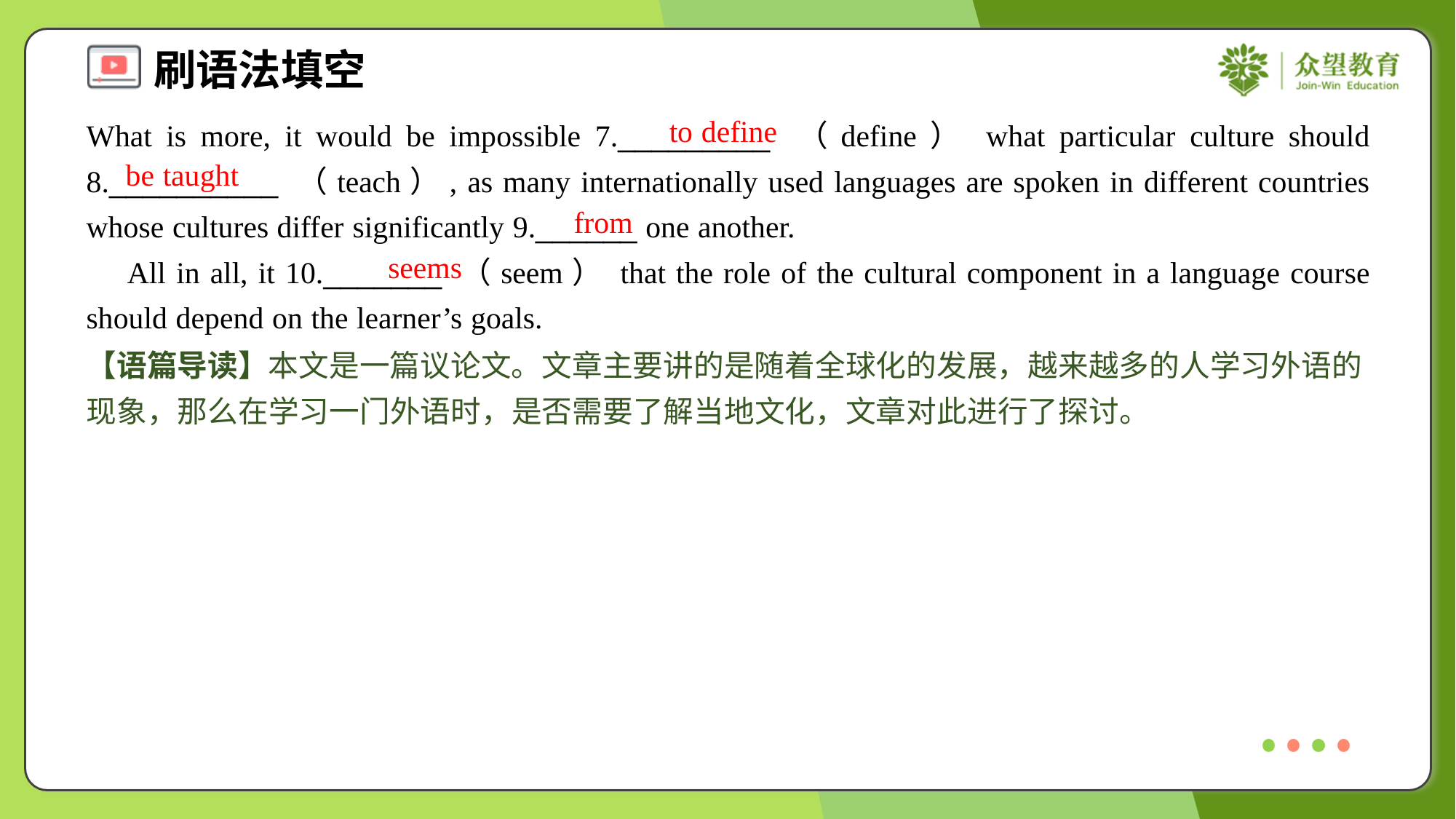

to define
What is more, it would be impossible 7._________ （define） what particular culture should 8.__________ （teach）, as many internationally used languages are spoken in different countries whose cultures differ significantly 9.______ one another.
    All in all, it 10._______ （seem） that the role of the cultural component in a language course should depend on the learner’s goals.
be taught
from
seems
【语篇导读】本文是一篇议论文。文章主要讲的是随着全球化的发展，越来越多的人学习外语的现象，那么在学习一门外语时，是否需要了解当地文化，文章对此进行了探讨。